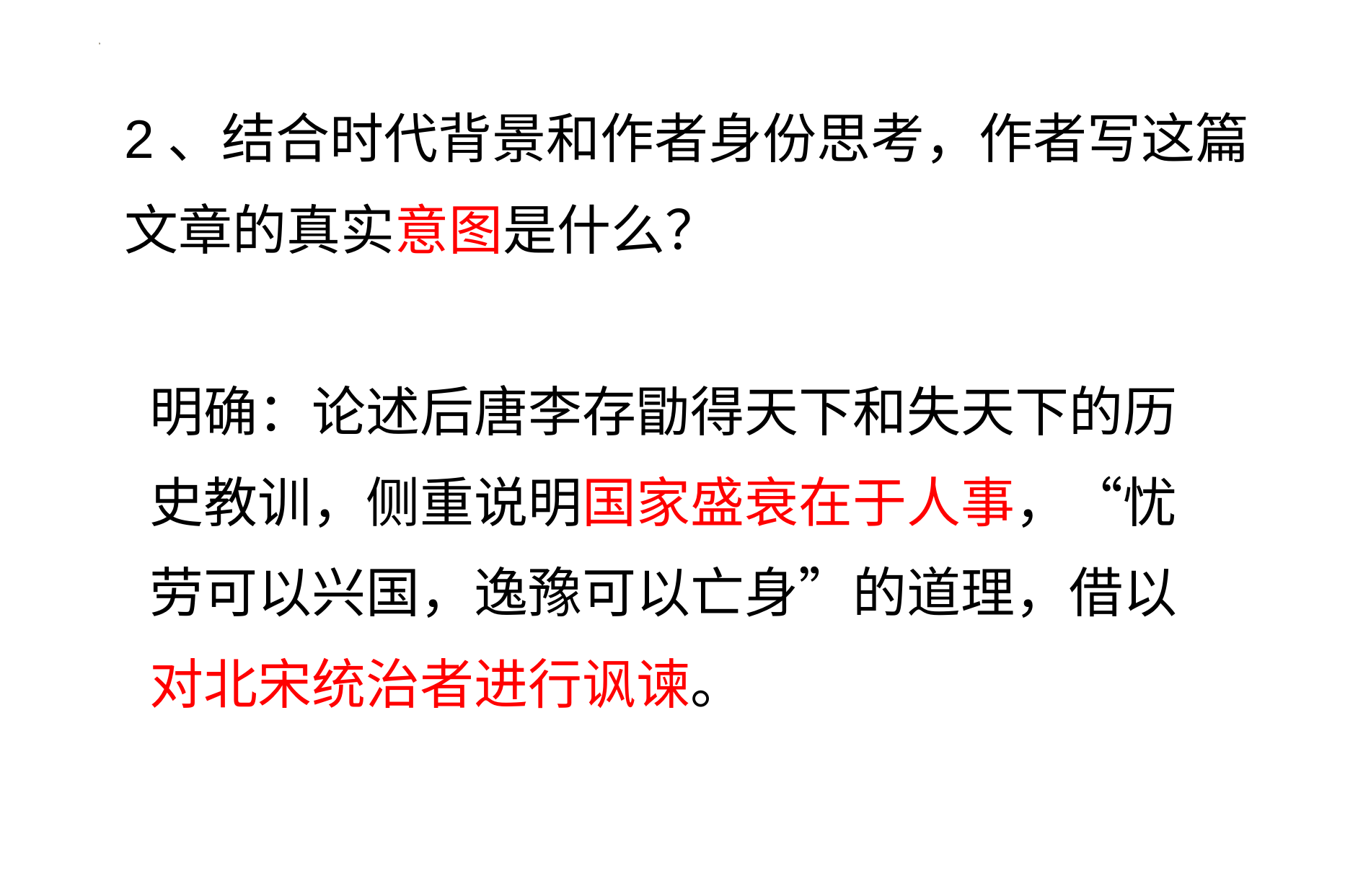

2、结合时代背景和作者身份思考，作者写这篇文章的真实意图是什么？
明确：论述后唐李存勖得天下和失天下的历史教训，侧重说明国家盛衰在于人事，“忧劳可以兴国，逸豫可以亡身”的道理，借以对北宋统治者进行讽谏。